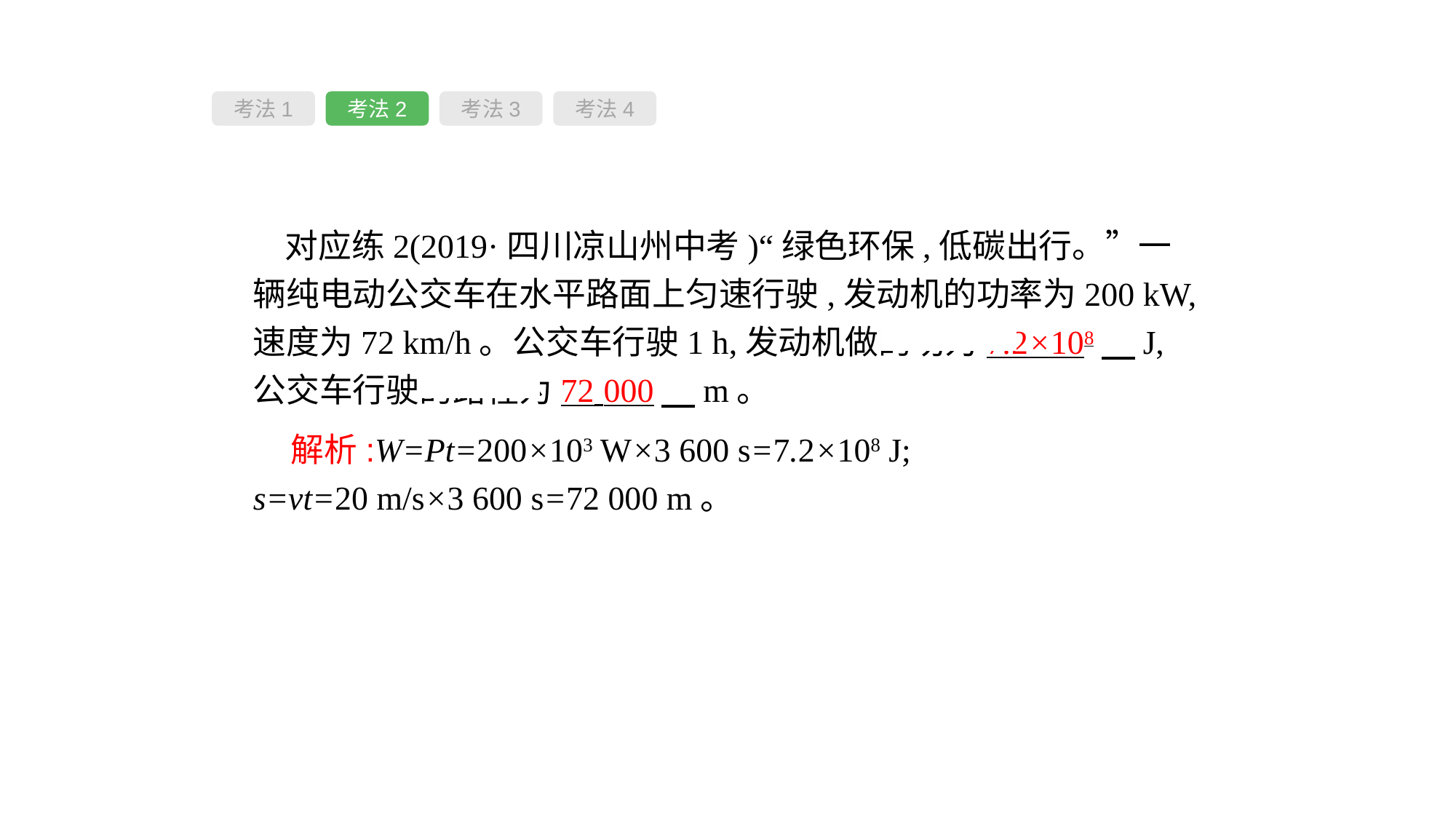

考法1
考法2
考法3
考法4
对应练2(2019·四川凉山州中考)“绿色环保,低碳出行。”一辆纯电动公交车在水平路面上匀速行驶,发动机的功率为200 kW,速度为72 km/h。公交车行驶1 h,发动机做的功为7.2×108　J,公交车行驶的路程为72 000　m。

    解析:W=Pt=200×103 W×3 600 s=7.2×108 J;
s=vt=20 m/s×3 600 s=72 000 m。